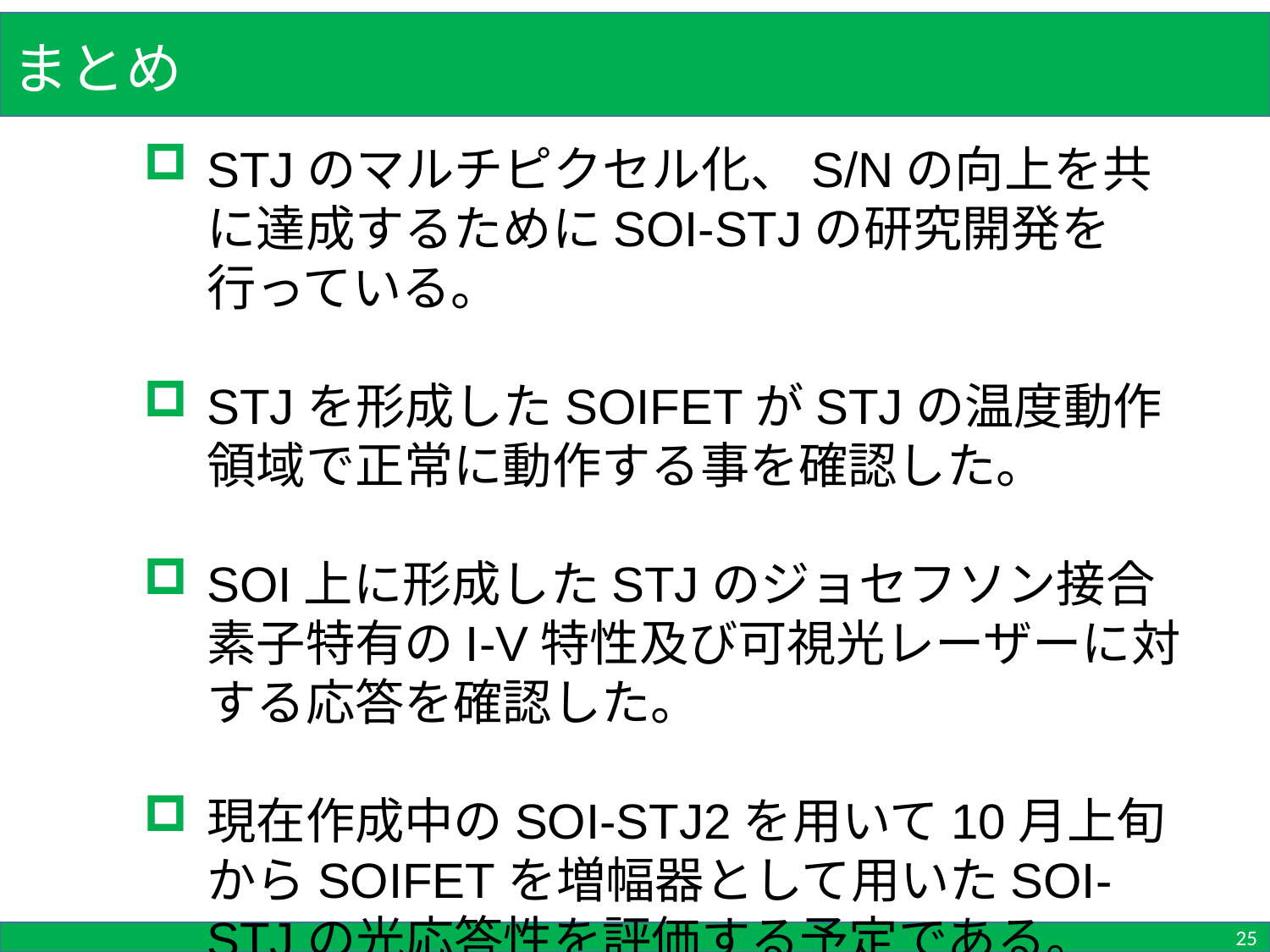

まとめ
STJのマルチピクセル化、S/Nの向上を共に達成するためにSOI-STJの研究開発を行っている。

STJを形成したSOIFETがSTJの温度動作領域で正常に動作する事を確認した。

SOI上に形成したSTJのジョセフソン接合素子特有のI-V特性及び可視光レーザーに対する応答を確認した。

現在作成中のSOI-STJ2を用いて10月上旬からSOIFETを増幅器として用いたSOI-STJの光応答性を評価する予定である。
25